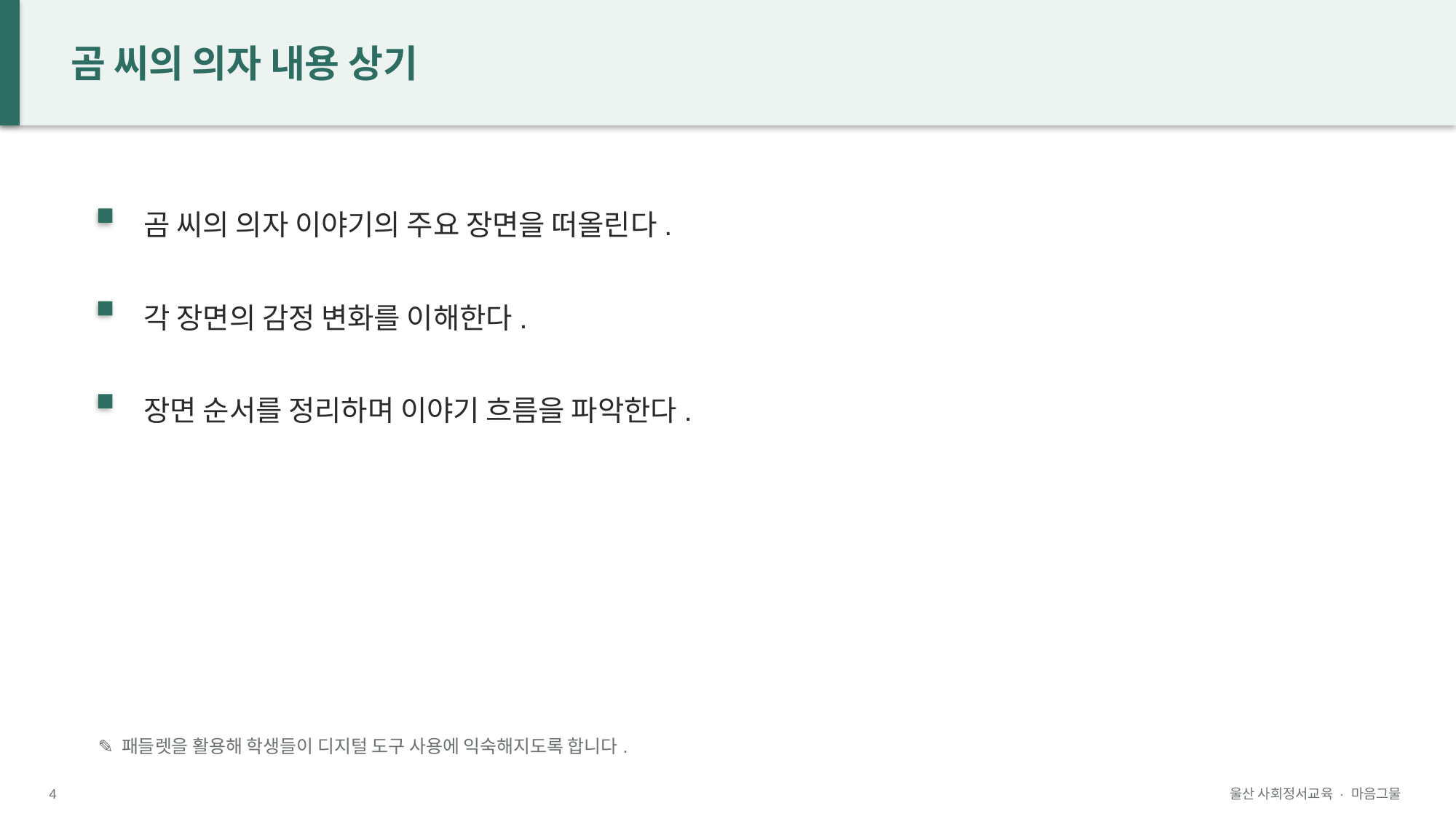

곰 씨의 의자 내용 상기
곰 씨의 의자 이야기의 주요 장면을 떠올린다.

각 장면의 감정 변화를 이해한다.

장면 순서를 정리하며 이야기 흐름을 파악한다.

✎ 패들렛을 활용해 학생들이 디지털 도구 사용에 익숙해지도록 합니다.
4
울산 사회정서교육 · 마음그물